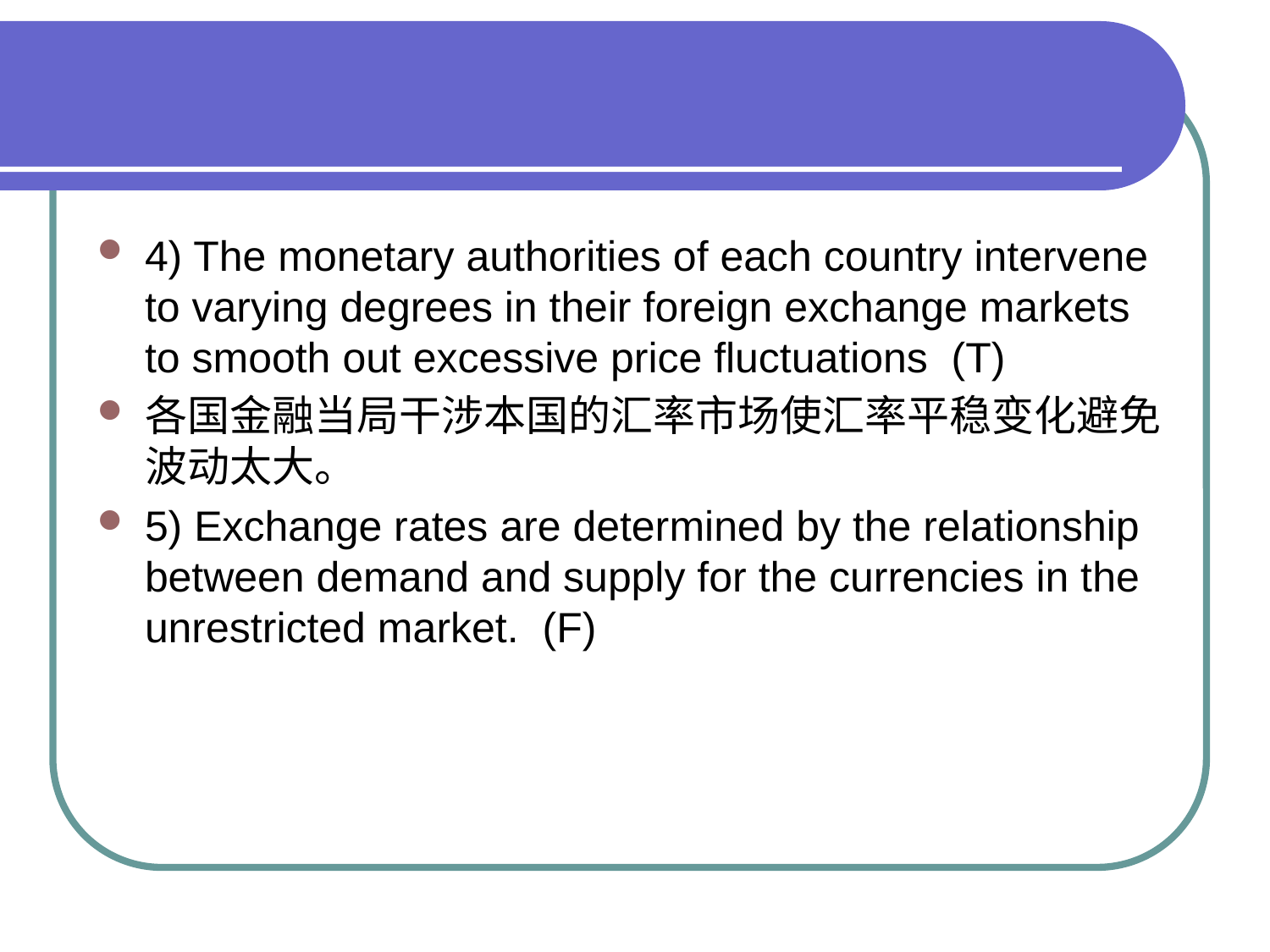

#
4) The monetary authorities of each country intervene to varying degrees in their foreign exchange markets to smooth out excessive price fluctuations  (T)
各国金融当局干涉本国的汇率市场使汇率平稳变化避免波动太大。
5) Exchange rates are determined by the relationship between demand and supply for the currencies in the unrestricted market.  (F)